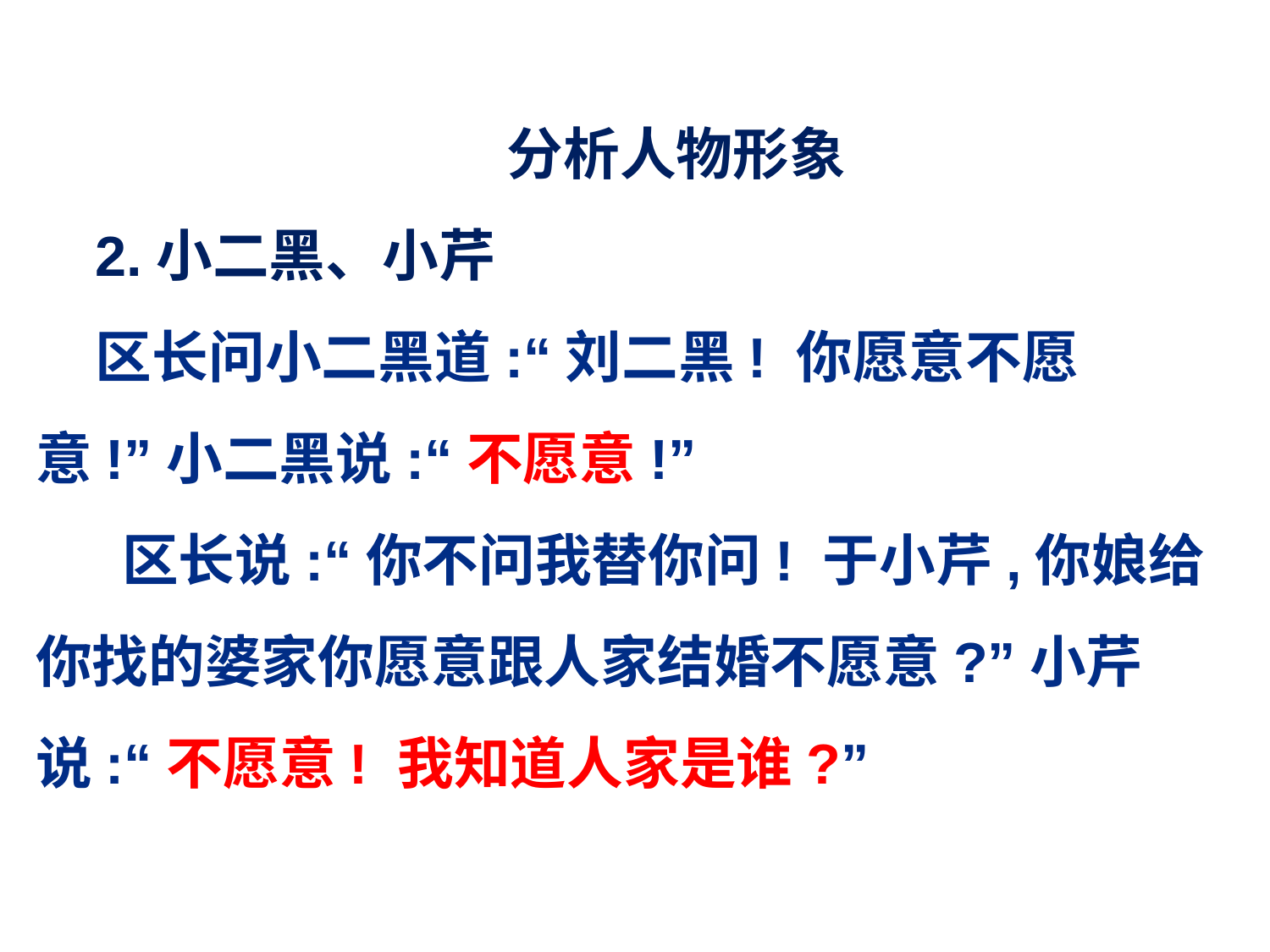

分析人物形象
2.小二黑、小芹
区长问小二黑道:“刘二黑! 你愿意不愿意!”小二黑说:“不愿意!”
 区长说:“你不问我替你问! 于小芹,你娘给你找的婆家你愿意跟人家结婚不愿意?”小芹说:“不愿意! 我知道人家是谁?”